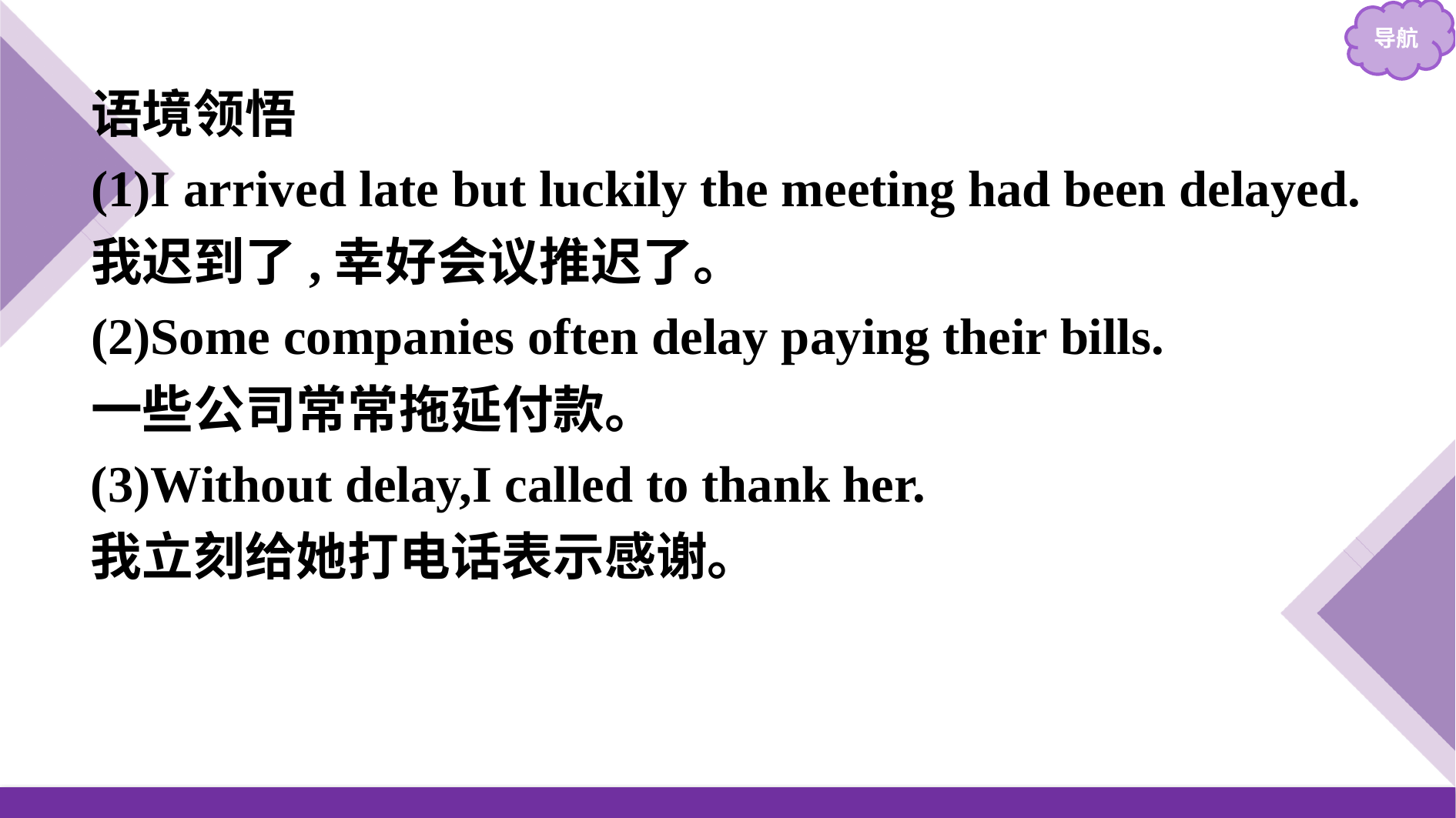

语境领悟
(1)I arrived late but luckily the meeting had been delayed.
我迟到了,幸好会议推迟了。
(2)Some companies often delay paying their bills.
一些公司常常拖延付款。
(3)Without delay,I called to thank her.
我立刻给她打电话表示感谢。